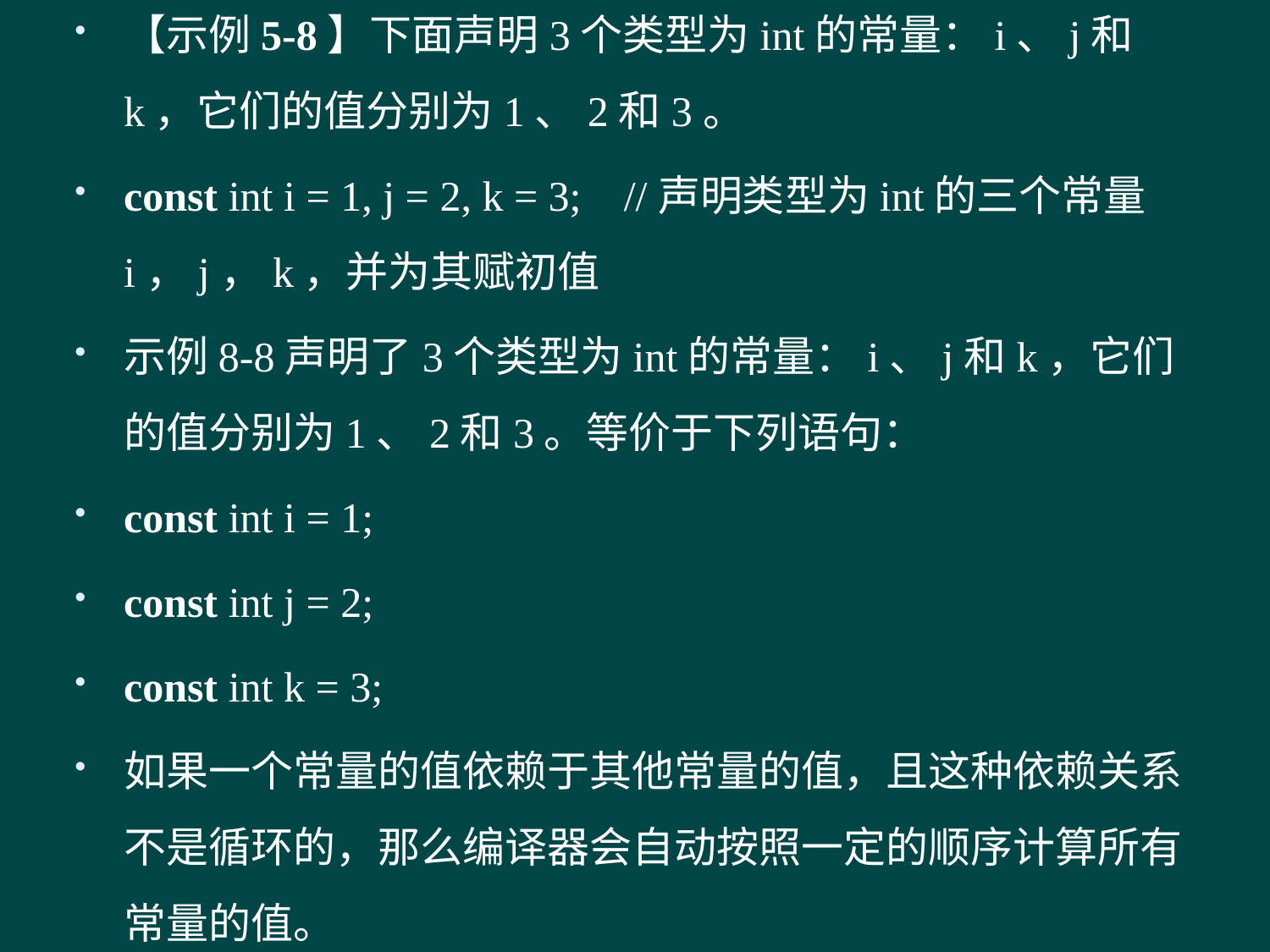

【示例5-8】下面声明3个类型为int的常量：i、j和k，它们的值分别为1、2和3。
const int i = 1, j = 2, k = 3;    //声明类型为int的三个常量i，j，k，并为其赋初值
示例8-8声明了3个类型为int的常量：i、j和k，它们的值分别为1、2和3。等价于下列语句：
const int i = 1;
const int j = 2;
const int k = 3;
如果一个常量的值依赖于其他常量的值，且这种依赖关系不是循环的，那么编译器会自动按照一定的顺序计算所有常量的值。
#